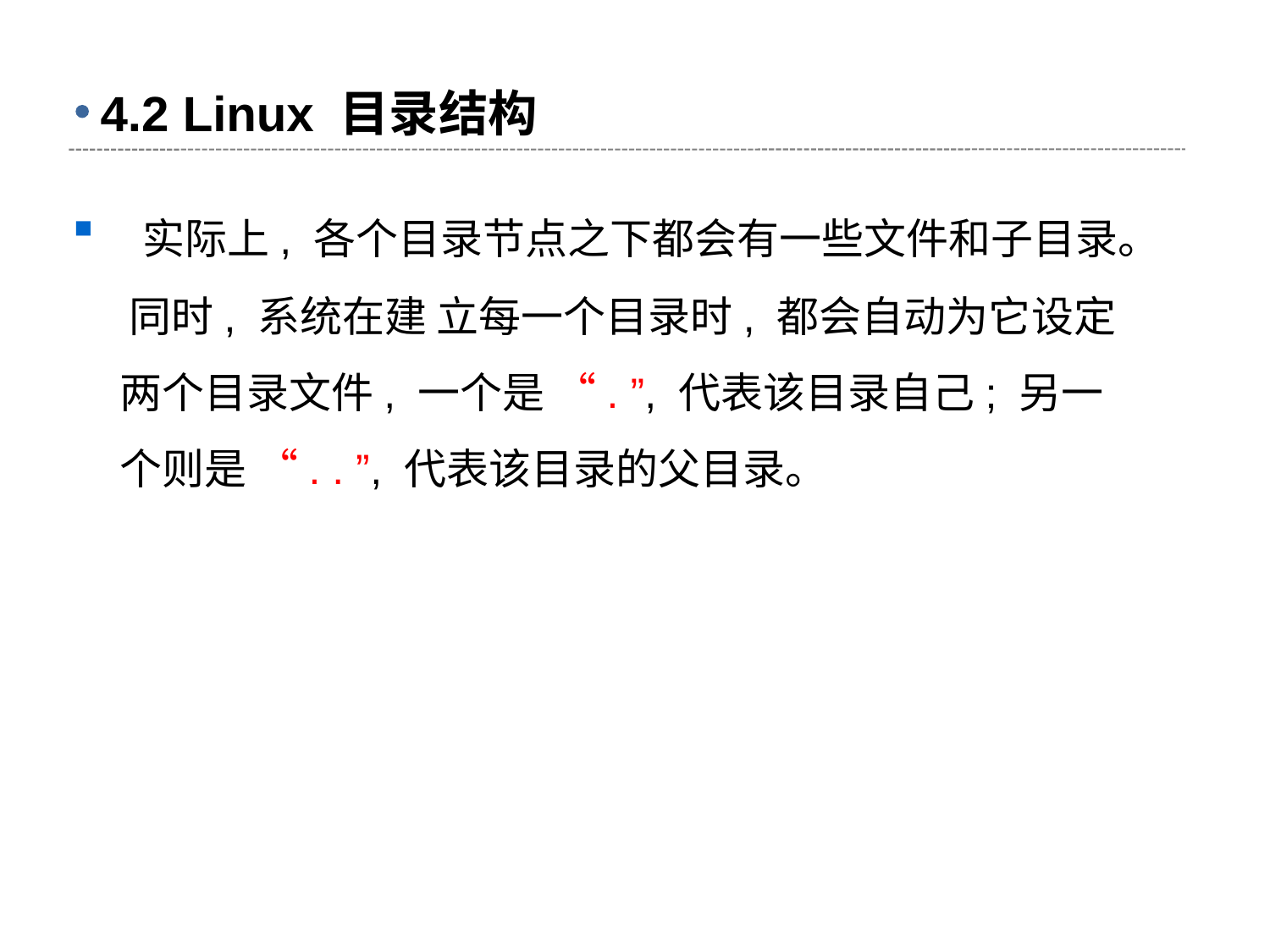

# 4.2 Linux 目录结构
 实际上, 各个目录节点之下都会有一些文件和子目录。 同时, 系统在建 立每一个目录时, 都会自动为它设定两个目录文件, 一个是 “. ”, 代表该目录自己; 另一 个则是 “. . ”, 代表该目录的父目录。